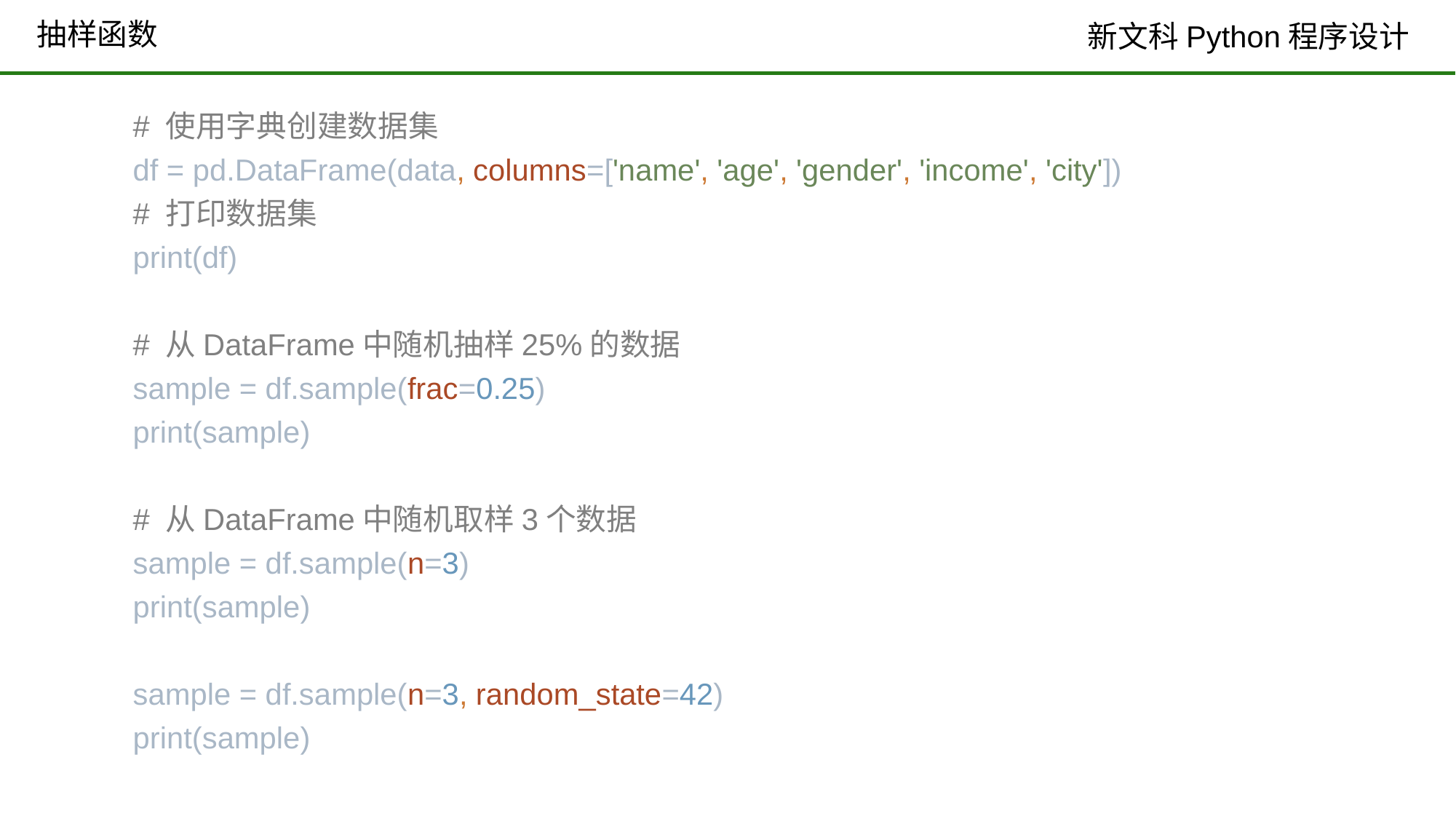

# 抽样函数
# 使用字典创建数据集 df = pd.DataFrame(data, columns=['name', 'age', 'gender', 'income', 'city']) # 打印数据集 print(df) # 从DataFrame中随机抽样25%的数据 sample = df.sample(frac=0.25) print(sample) # 从DataFrame中随机取样3个数据 sample = df.sample(n=3) print(sample) sample = df.sample(n=3, random_state=42) print(sample)